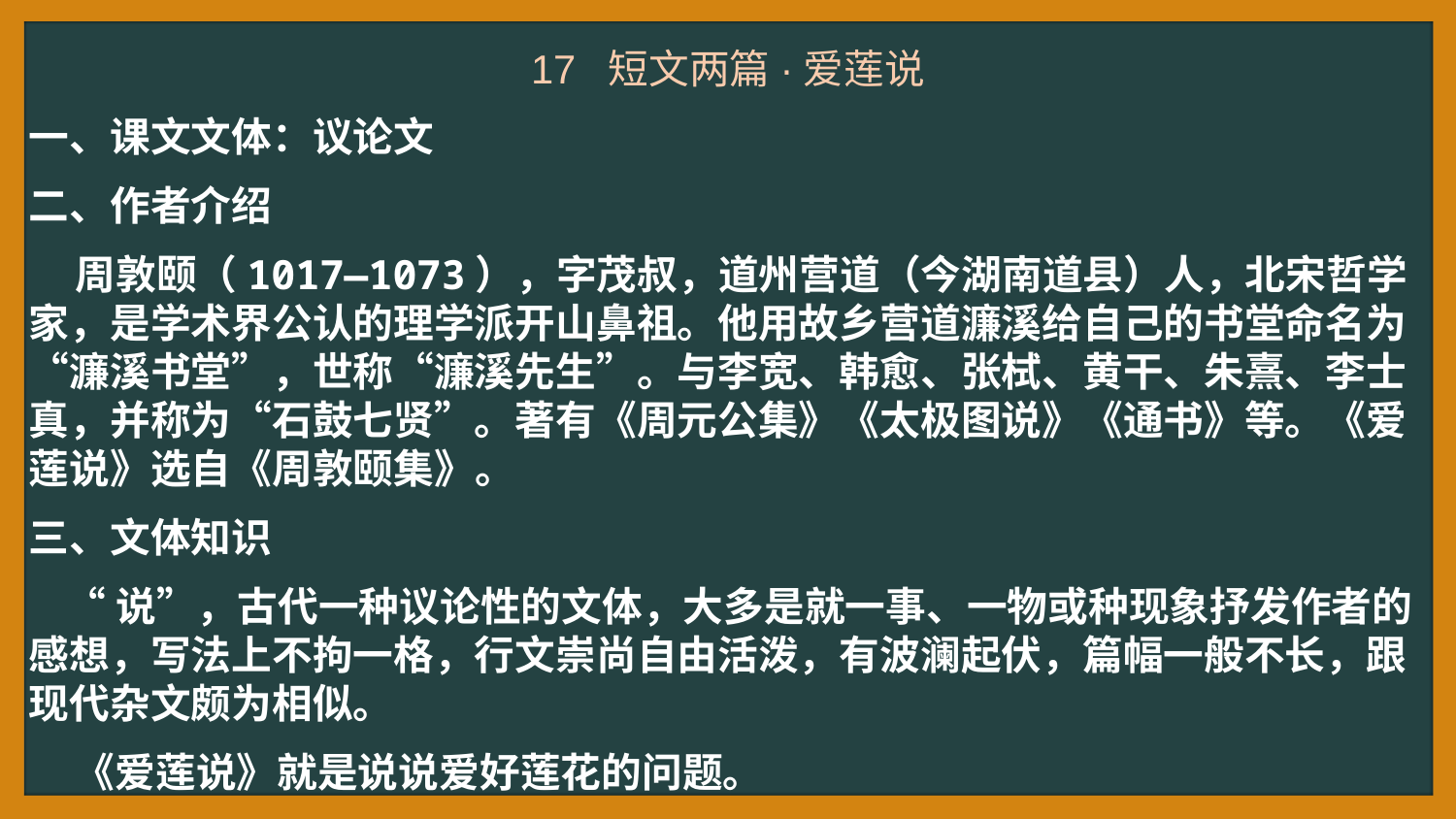

17  短文两篇·爱莲说
一、课文文体：议论文
二、作者介绍
    周敦颐（1017—1073），字茂叔，道州营道（今湖南道县）人，北宋哲学家，是学术界公认的理学派开山鼻祖。他用故乡营道濂溪给自己的书堂命名为“濂溪书堂”，世称“濂溪先生”。与李宽、韩愈、张栻、黄干、朱熹、李士真，并称为“石鼓七贤”。著有《周元公集》《太极图说》《通书》等。《爱莲说》选自《周敦颐集》。
三、文体知识
    “说”，古代一种议论性的文体，大多是就一事、一物或种现象抒发作者的感想，写法上不拘一格，行文崇尚自由活泼，有波澜起伏，篇幅一般不长，跟现代杂文颇为相似。
    《爱莲说》就是说说爱好莲花的问题。